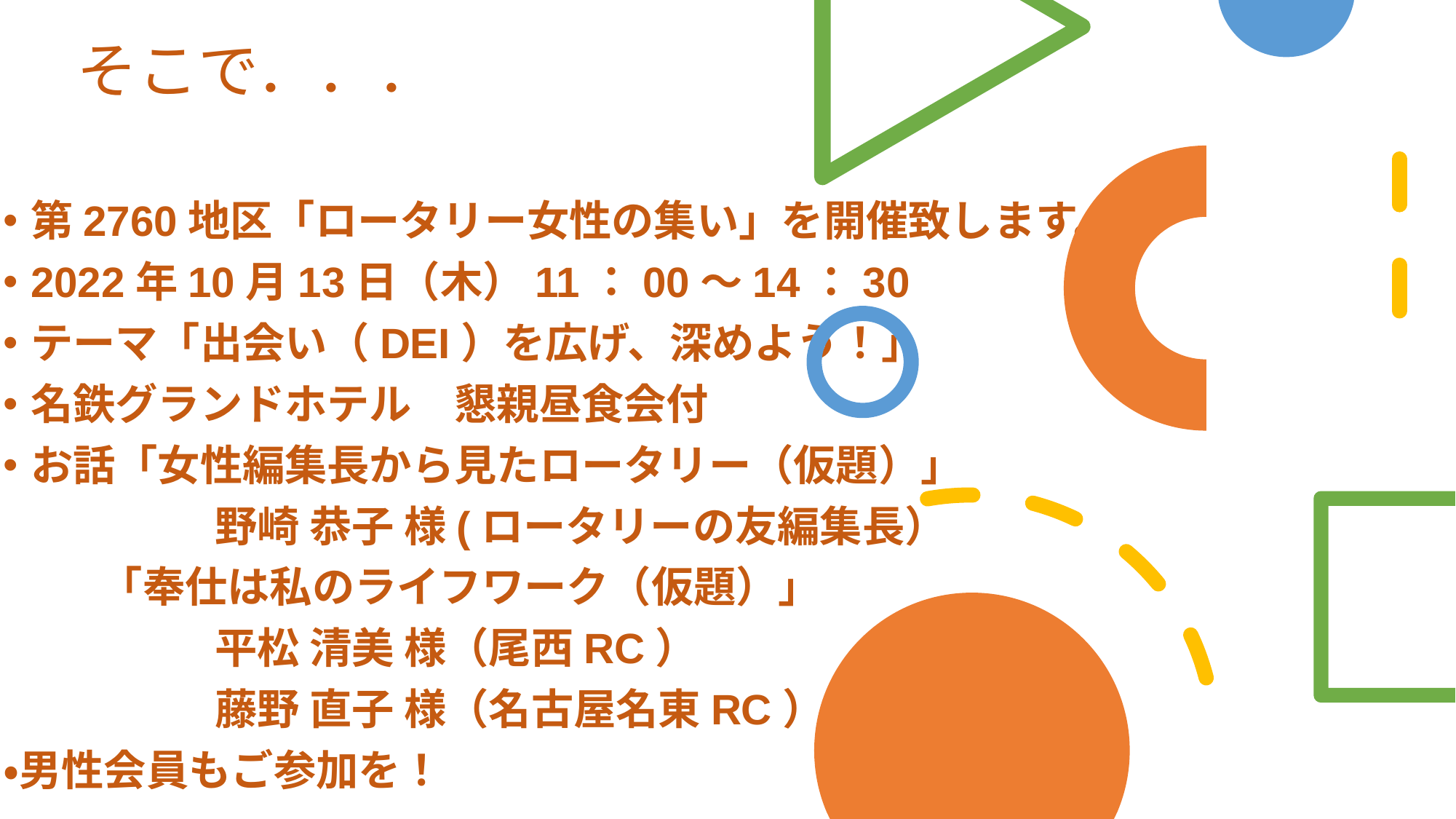

# そこで．．．

第2760地区「ロータリー女性の集い」を開催致します。
2022年10月13日（木）11：00～14：30
テーマ「出会い（DEI）を広げ、深めよう！」
名鉄グランドホテル　懇親昼食会付
お話「女性編集長から見たロータリー（仮題）」
　　　　　野崎 恭子 様(ロータリーの友編集長）
         「奉仕は私のライフワーク（仮題）」
　　　　　平松 清美 様（尾西RC）
　　　　　藤野 直子 様（名古屋名東RC）
・男性会員もご参加を！